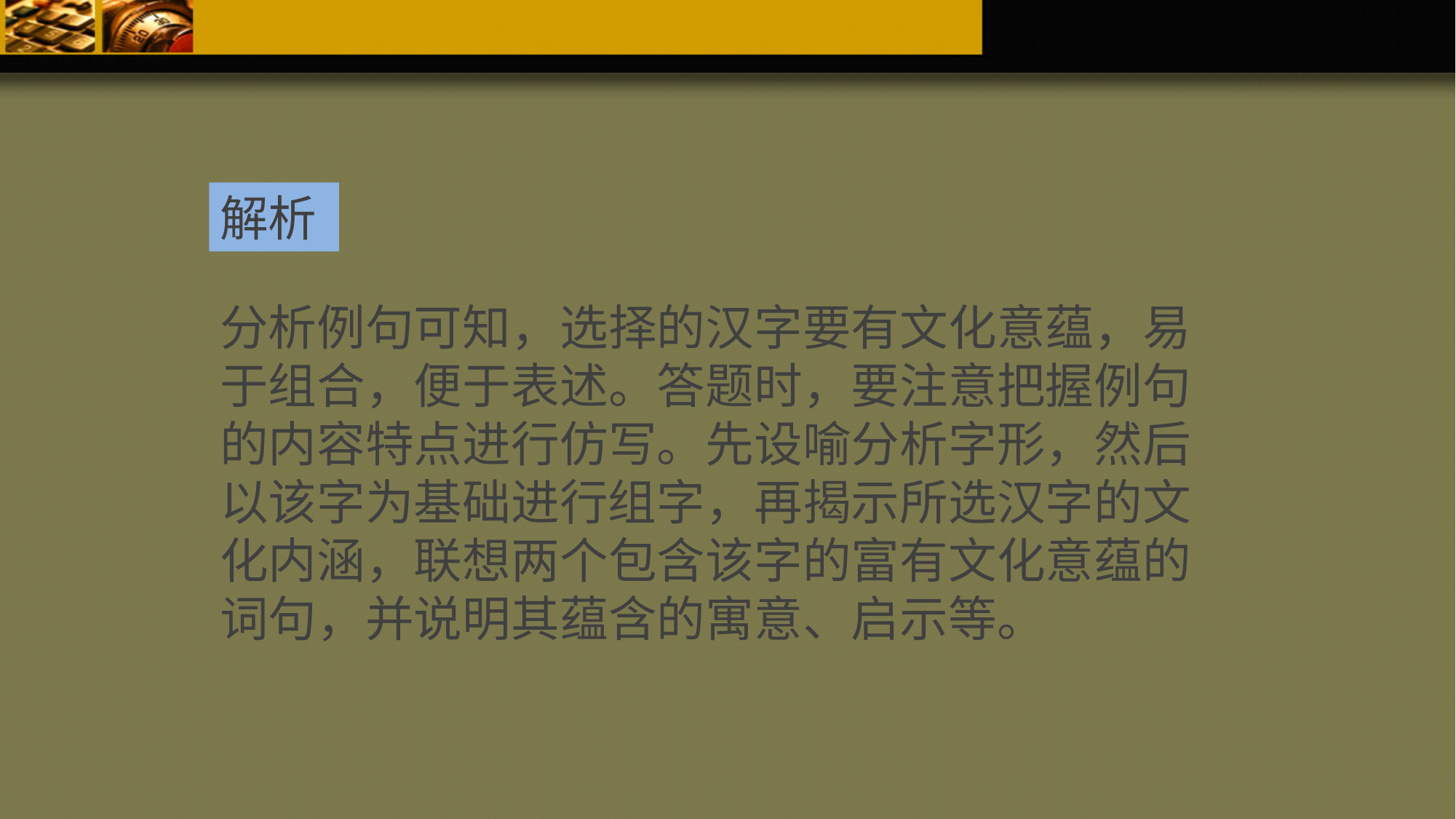

解析
分析例句可知，选择的汉字要有文化意蕴，易于组合，便于表述。答题时，要注意把握例句的内容特点进行仿写。先设喻分析字形，然后以该字为基础进行组字，再揭示所选汉字的文化内涵，联想两个包含该字的富有文化意蕴的词句，并说明其蕴含的寓意、启示等。